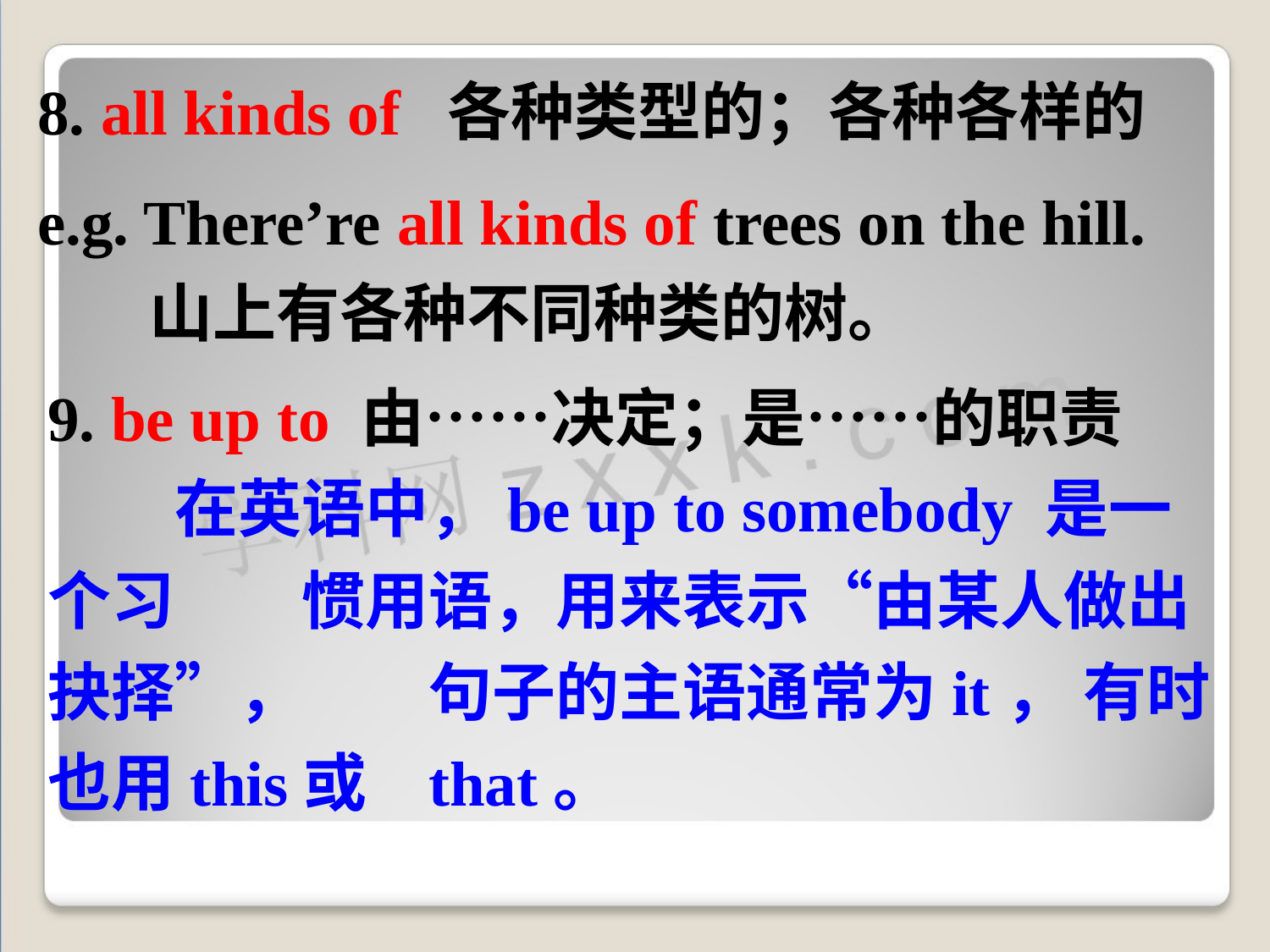

8. all kinds of  各种类型的；各种各样的
e.g. There’re all kinds of trees on the hill. 	山上有各种不同种类的树。
9. be up to 由……决定；是……的职责
	在英语中，be up to somebody 是一个习	惯用语，用来表示“由某人做出抉择”，	句子的主语通常为it， 有时也用this或	that。